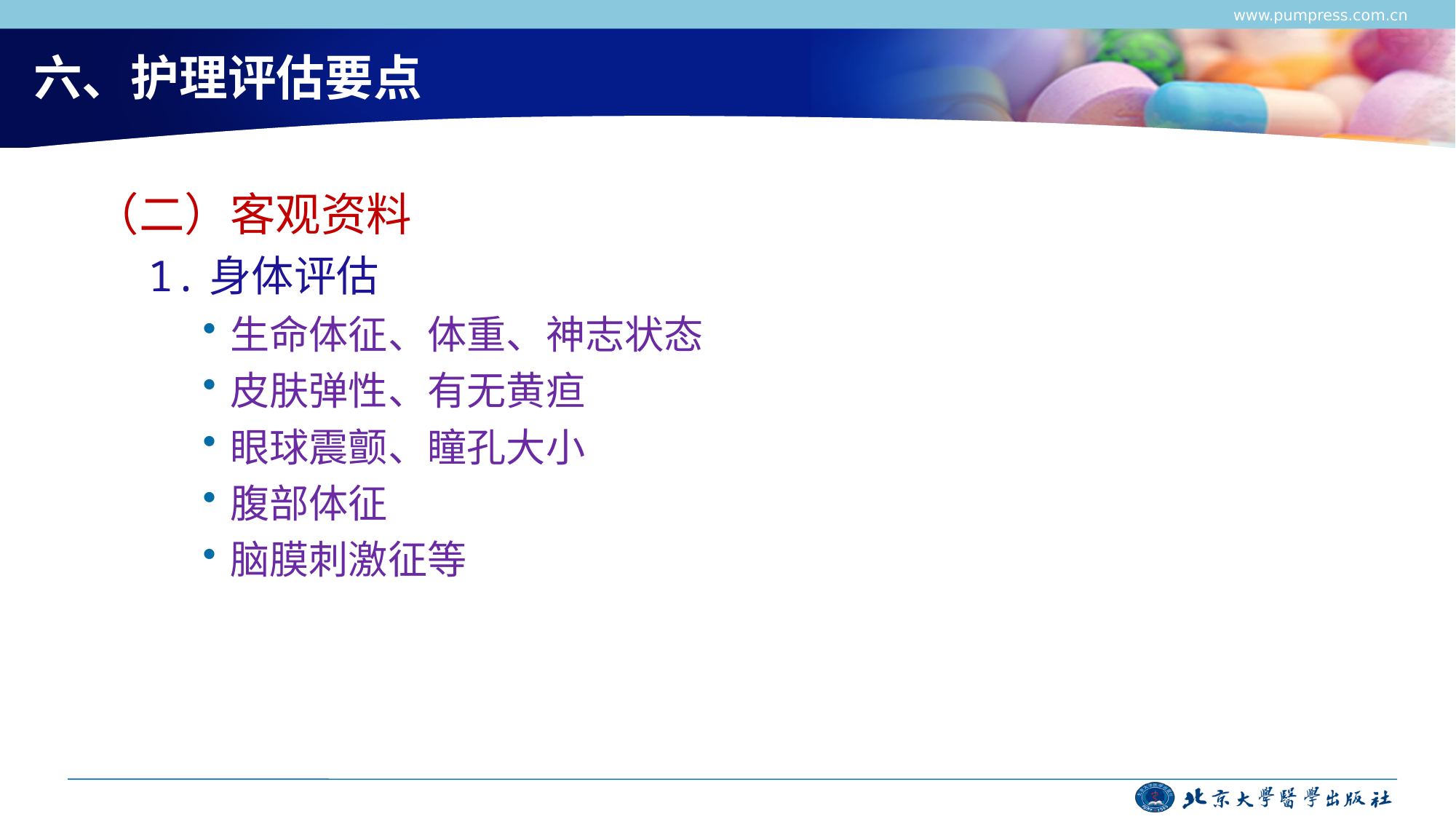

www.pumpress.com.cn
# 六、护理评估要点
（二）客观资料
1.身体评估
生命体征、体重、神志状态
皮肤弹性、有无黄疸
眼球震颤、瞳孔大小
腹部体征
脑膜刺激征等